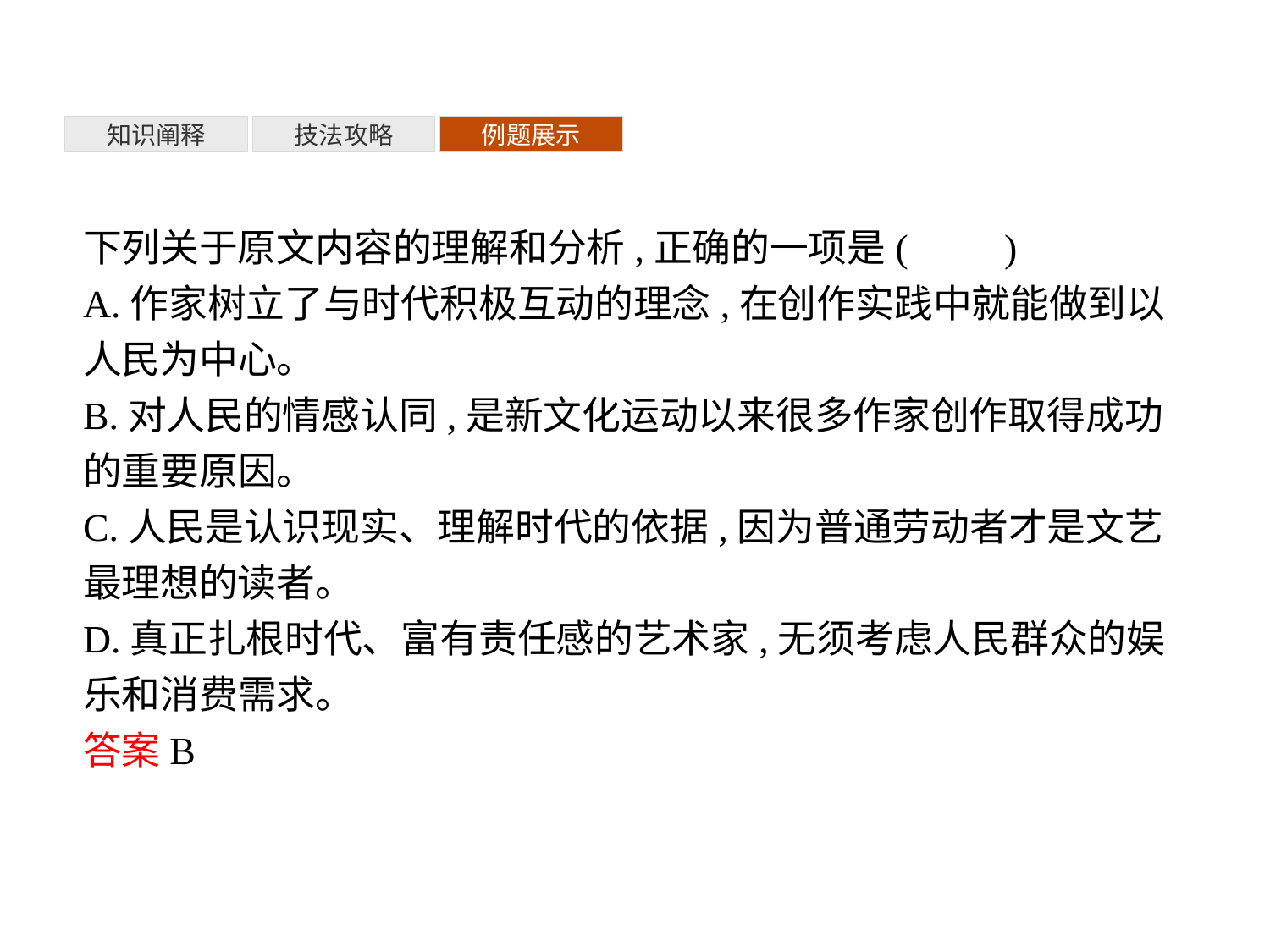

知识阐释
技法攻略
例题展示
下列关于原文内容的理解和分析,正确的一项是(　　)
A.作家树立了与时代积极互动的理念,在创作实践中就能做到以人民为中心。
B.对人民的情感认同,是新文化运动以来很多作家创作取得成功的重要原因。
C.人民是认识现实、理解时代的依据,因为普通劳动者才是文艺最理想的读者。
D.真正扎根时代、富有责任感的艺术家,无须考虑人民群众的娱乐和消费需求。
答案B